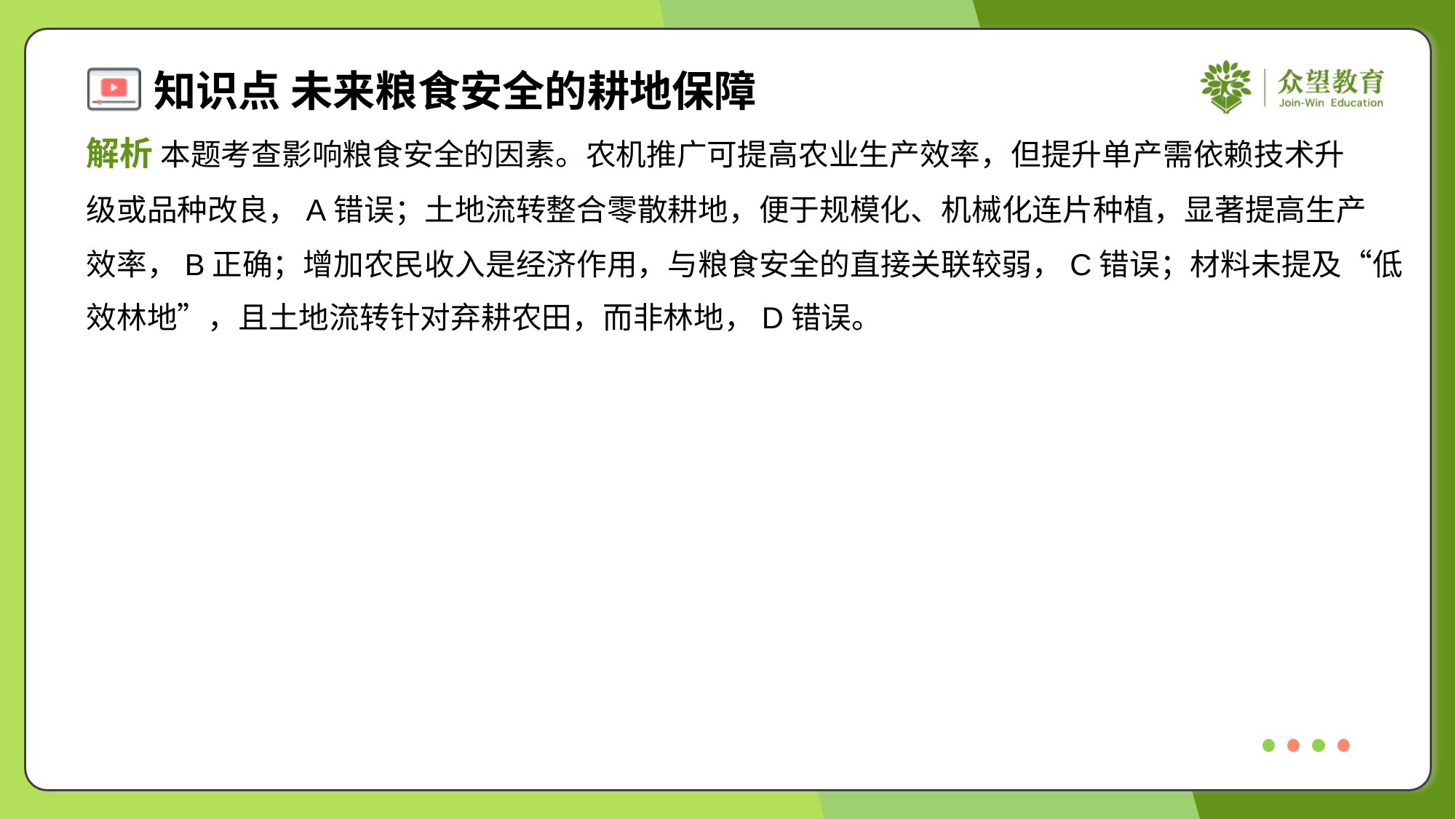

解析 本题考查影响粮食安全的因素。农机推广可提高农业生产效率，但提升单产需依赖技术升
级或品种改良，A错误；土地流转整合零散耕地，便于规模化、机械化连片种植，显著提高生产
效率，B正确；增加农民收入是经济作用，与粮食安全的直接关联较弱，C错误；材料未提及“低
效林地”，且土地流转针对弃耕农田，而非林地，D错误。